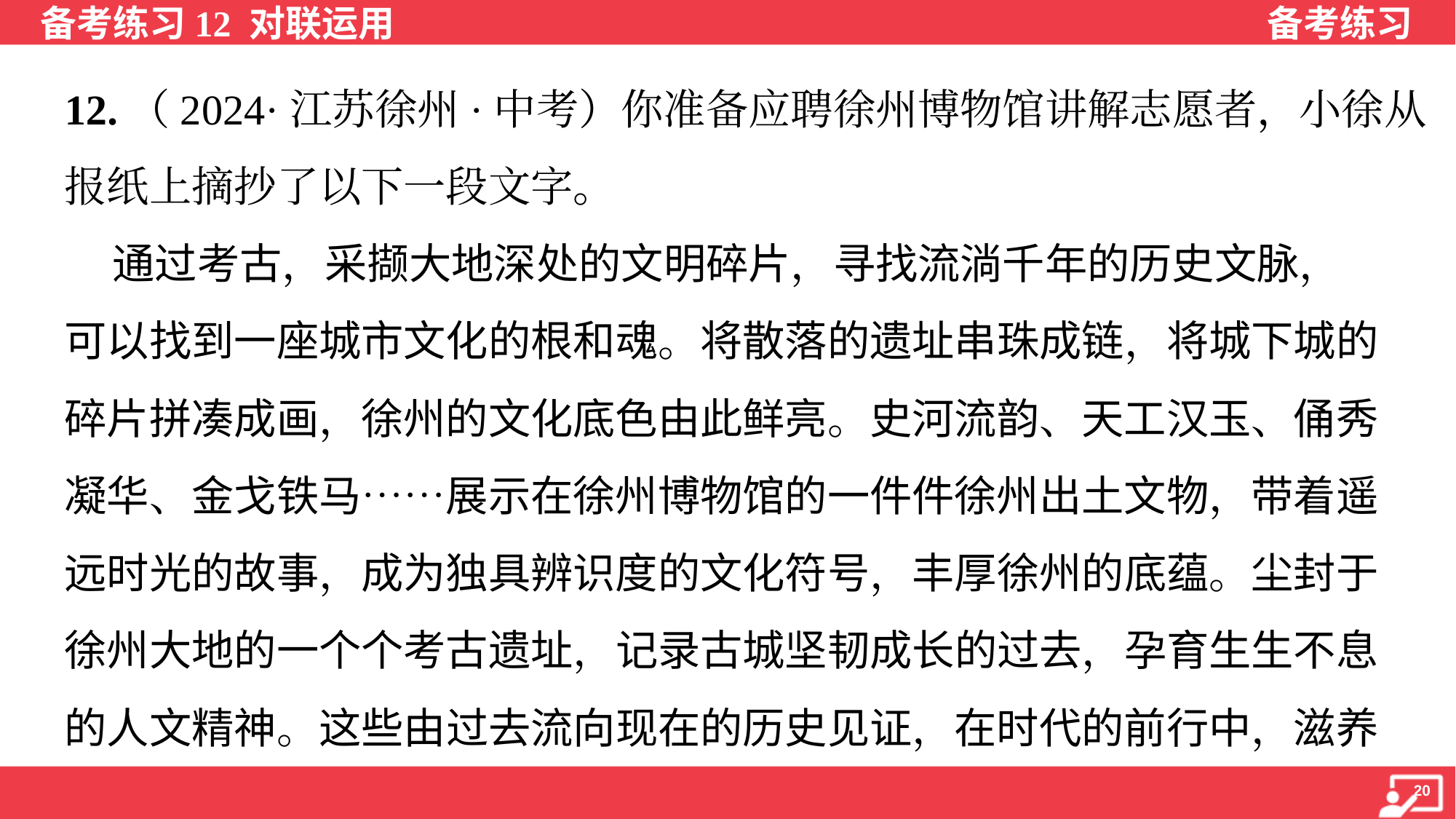

12.（2024·江苏徐州·中考）你准备应聘徐州博物馆讲解志愿者，小徐从
报纸上摘抄了以下一段文字。
    通过考古，采撷大地深处的文明碎片，寻找流淌千年的历史文脉，
可以找到一座城市文化的根和魂。将散落的遗址串珠成链，将城下城的
碎片拼凑成画，徐州的文化底色由此鲜亮。史河流韵、天工汉玉、俑秀
凝华、金戈铁马……展示在徐州博物馆的一件件徐州出土文物，带着遥
远时光的故事，成为独具辨识度的文化符号，丰厚徐州的底蕴。尘封于
徐州大地的一个个考古遗址，记录古城坚韧成长的过去，孕育生生不息
的人文精神。这些由过去流向现在的历史见证，在时代的前行中，滋养